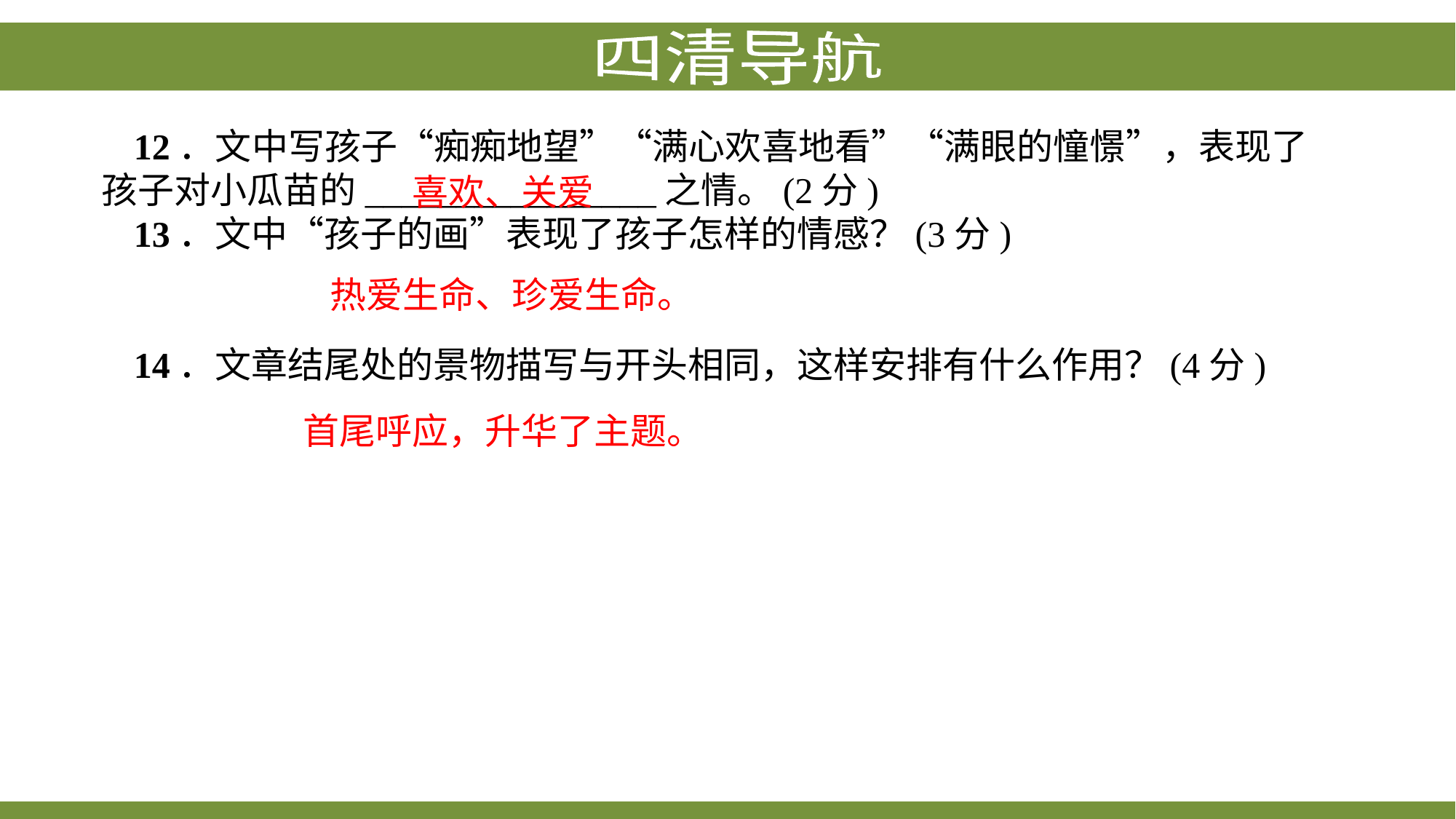

12．文中写孩子“痴痴地望”“满心欢喜地看”“满眼的憧憬”，表现了孩子对小瓜苗的________________之情。(2分)
13．文中“孩子的画”表现了孩子怎样的情感？(3分)

14．文章结尾处的景物描写与开头相同，这样安排有什么作用？(4分)
喜欢、关爱
热爱生命、珍爱生命。
首尾呼应，升华了主题。